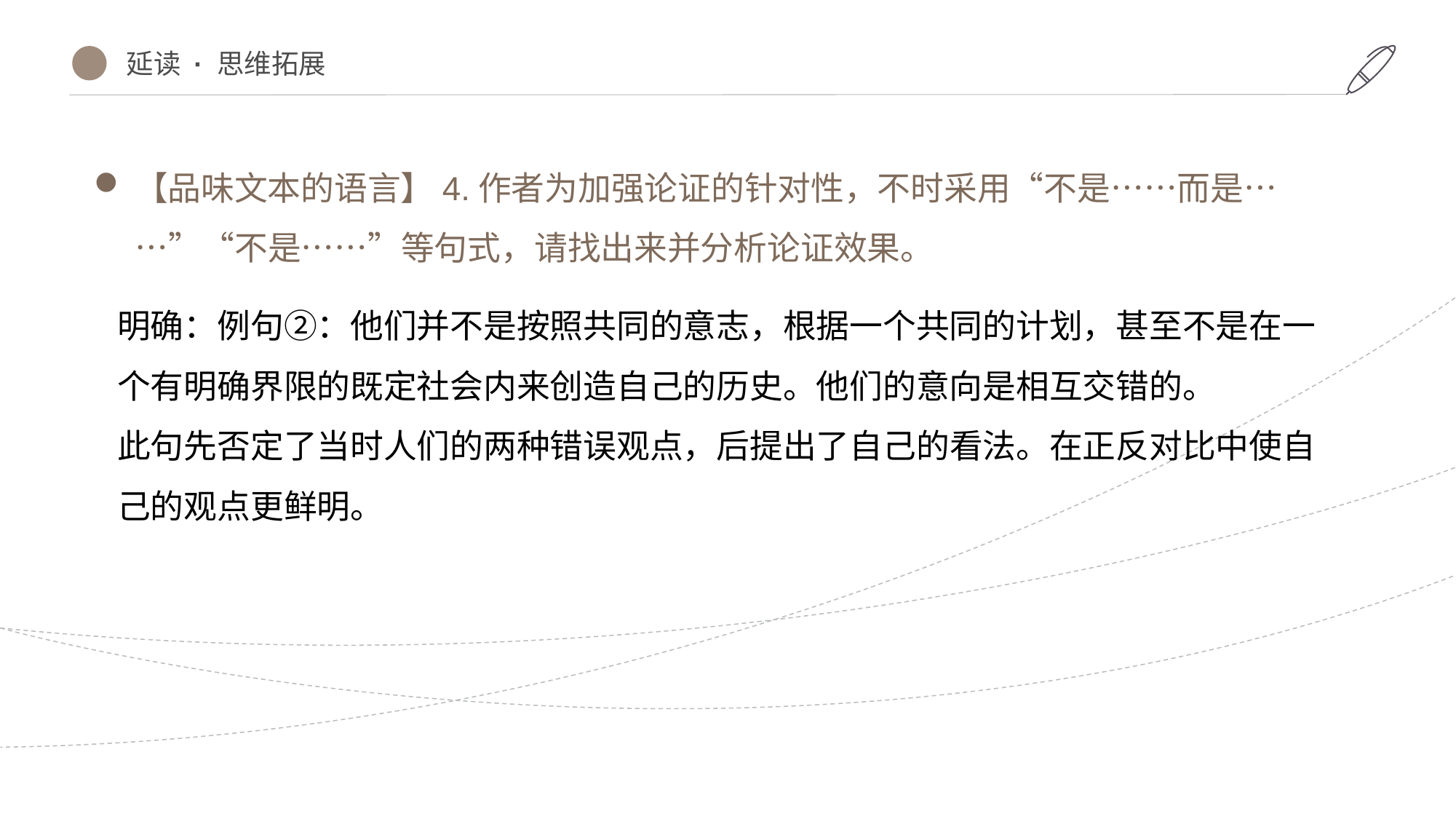

延读 · 思维拓展

【品味文本的语言】4.作者为加强论证的针对性，不时采用“不是……而是……”“不是……”等句式，请找出来并分析论证效果。
明确：例句②：他们并不是按照共同的意志，根据一个共同的计划，甚至不是在一个有明确界限的既定社会内来创造自己的历史。他们的意向是相互交错的。
此句先否定了当时人们的两种错误观点，后提出了自己的看法。在正反对比中使自己的观点更鲜明。